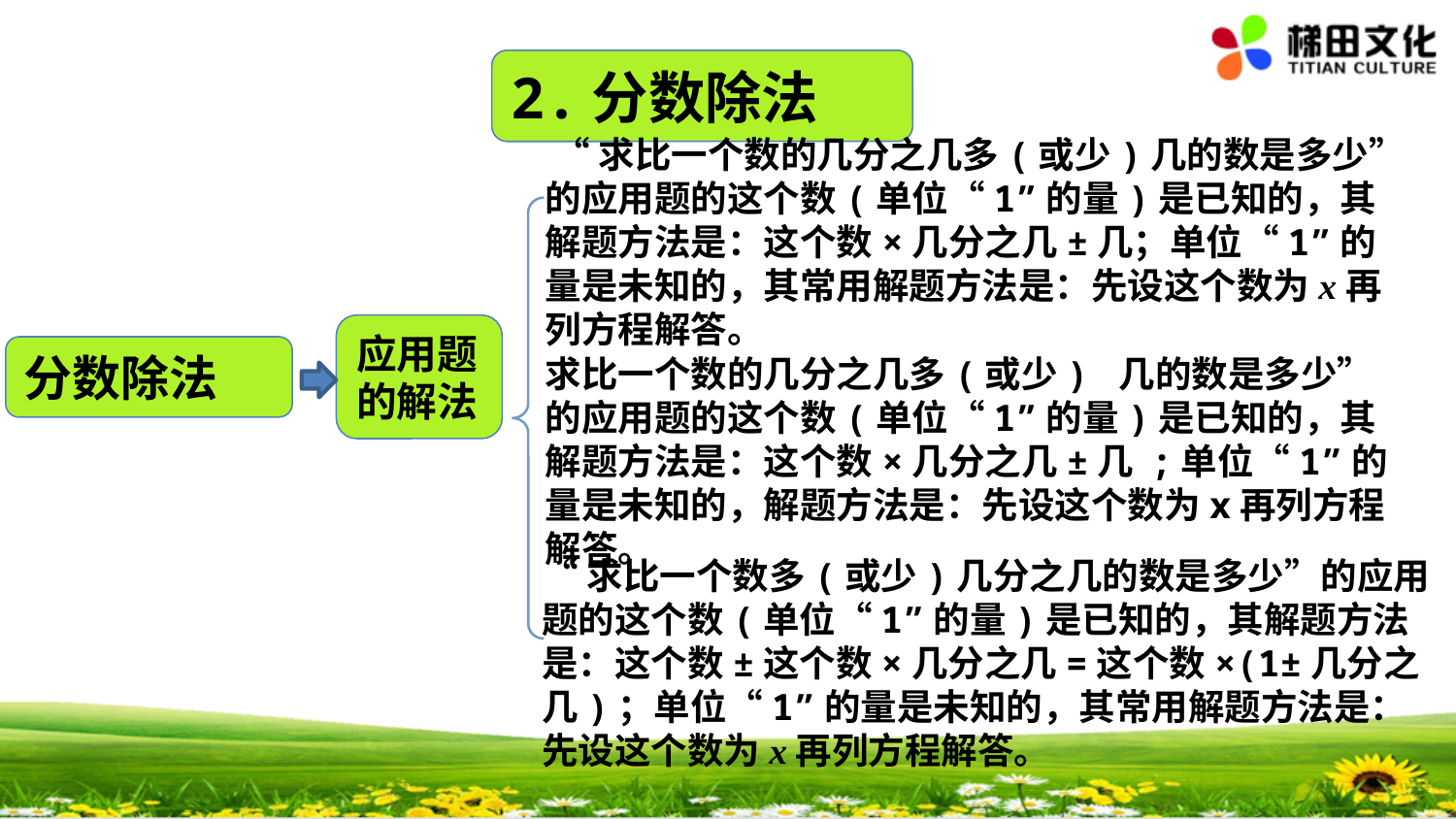

2.分数除法
 “求比一个数的几分之几多(或少)几的数是多少”的应用题的这个数(单位“1”的量)是已知的，其解题方法是：这个数×几分之几±几；单位“1”的量是未知的，其常用解题方法是：先设这个数为x再列方程解答。

应用题的解法
分数除法
求比一个数的几分之几多(或少) 几的数是多少”的应用题的这个数(单位“1”的量)是已知的，其解题方法是：这个数×几分之几±几 ;单位“1”的量是未知的，解题方法是：先设这个数为x再列方程解答。

“求比一个数多(或少)几分之几的数是多少”的应用题的这个数(单位“1”的量)是已知的，其解题方法是：这个数±这个数×几分之几=这个数×(1±几分之几)；单位“1”的量是未知的，其常用解题方法是：先设这个数为x再列方程解答。